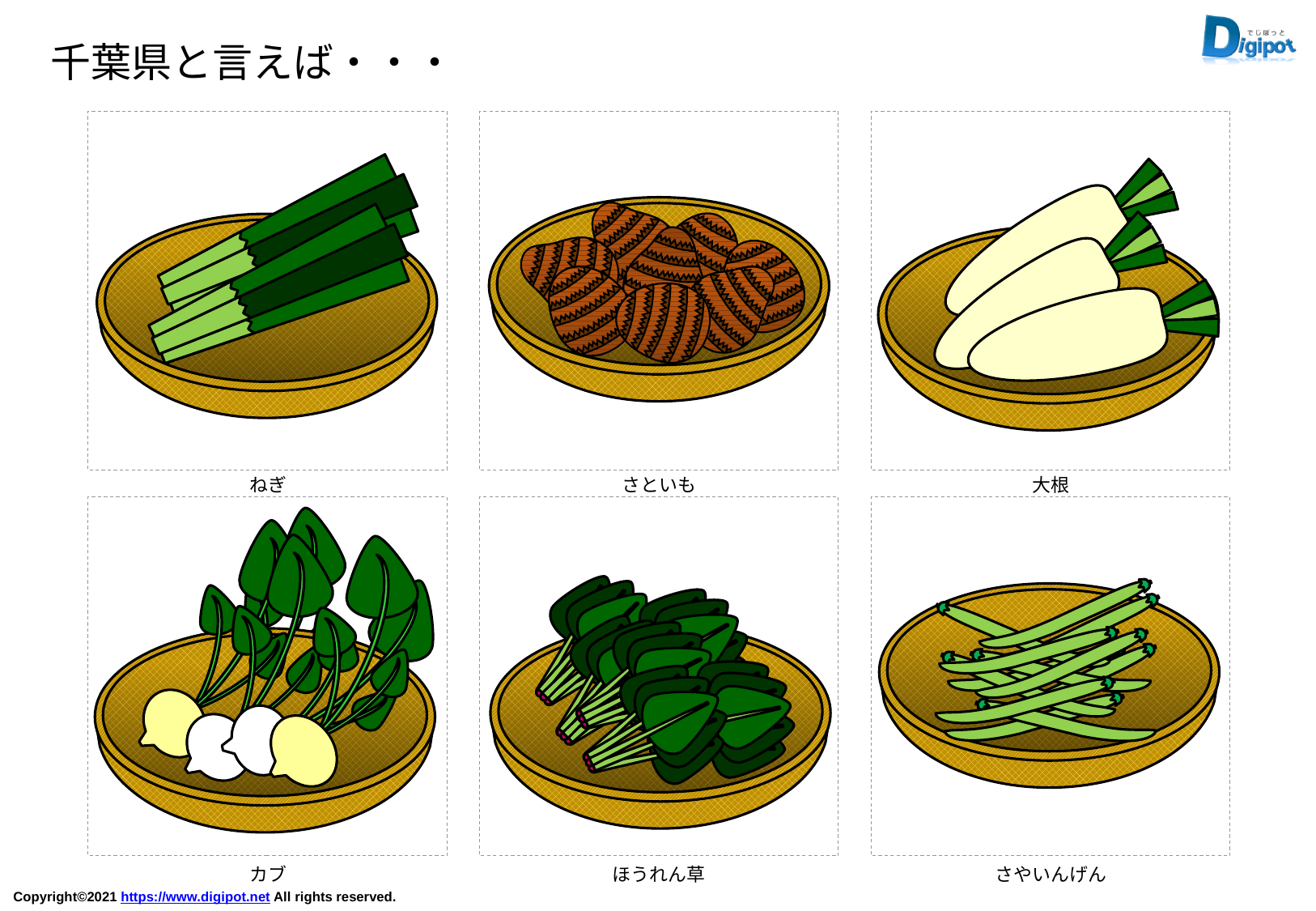

千葉県と言えば・・・

ねぎ
さといも
大根

カブ
ほうれん草
さやいんげん